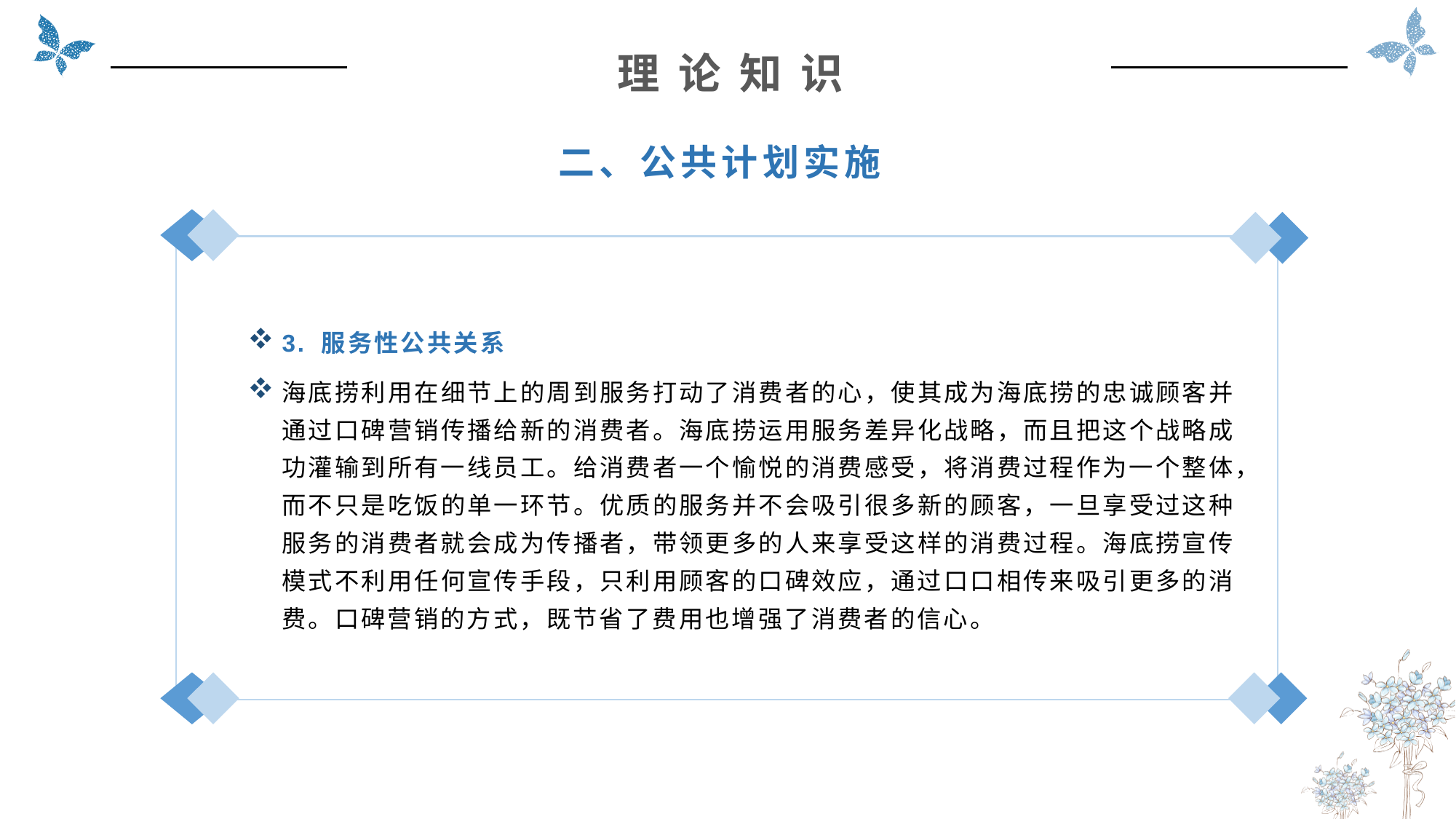

理 论 知 识
二、公共计划实施

3. 服务性公共关系
海底捞利用在细节上的周到服务打动了消费者的心，使其成为海底捞的忠诚顾客并通过口碑营销传播给新的消费者。海底捞运用服务差异化战略，而且把这个战略成功灌输到所有一线员工。给消费者一个愉悦的消费感受，将消费过程作为一个整体，而不只是吃饭的单一环节。优质的服务并不会吸引很多新的顾客，一旦享受过这种服务的消费者就会成为传播者，带领更多的人来享受这样的消费过程。海底捞宣传模式不利用任何宣传手段，只利用顾客的口碑效应，通过口口相传来吸引更多的消费。口碑营销的方式，既节省了费用也增强了消费者的信心。